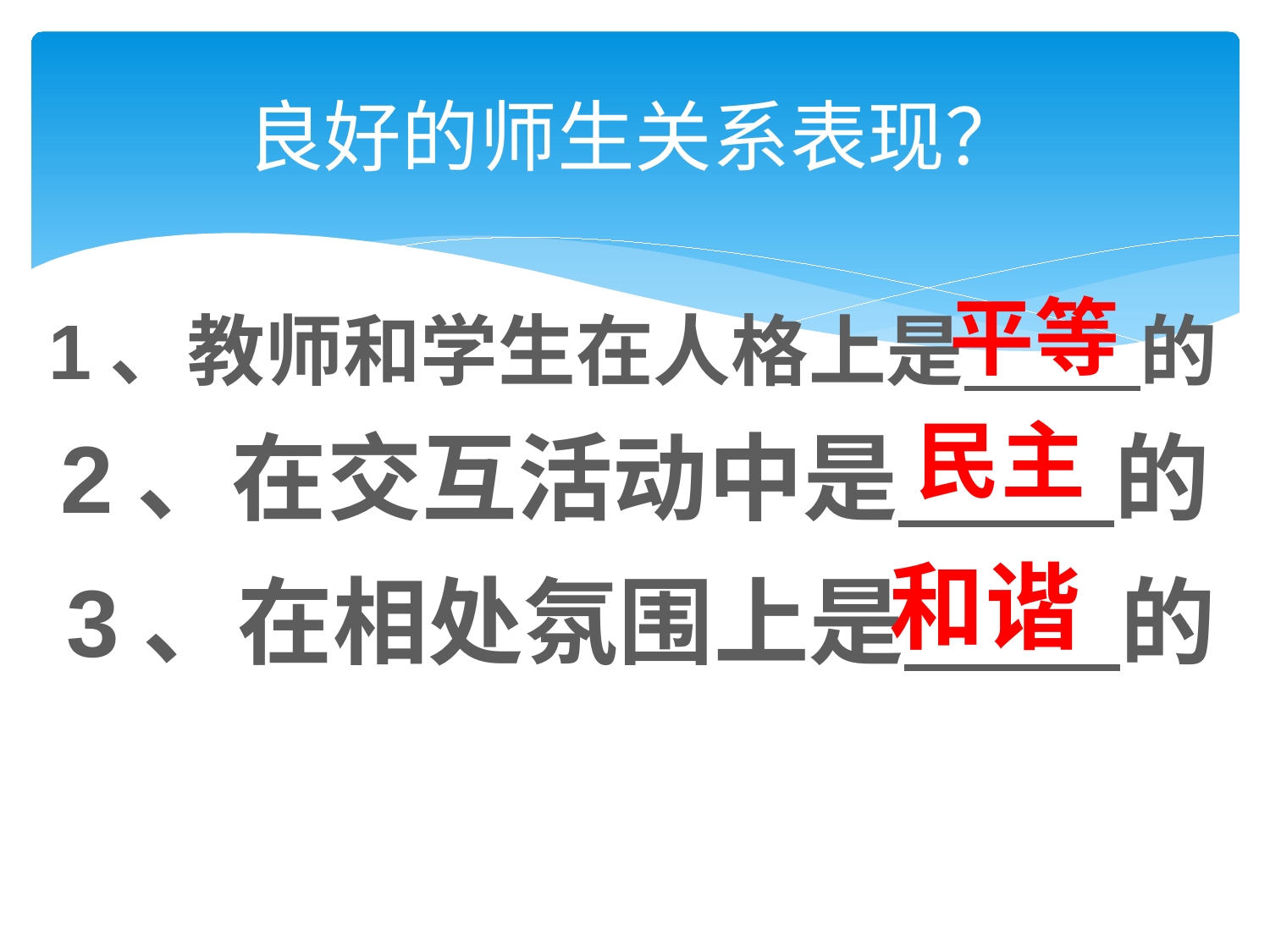

# 良好的师生关系表现？
平等
1、教师和学生在人格上是          的
民主
2、在交互活动中是          的
和谐
3、在相处氛围上是          的